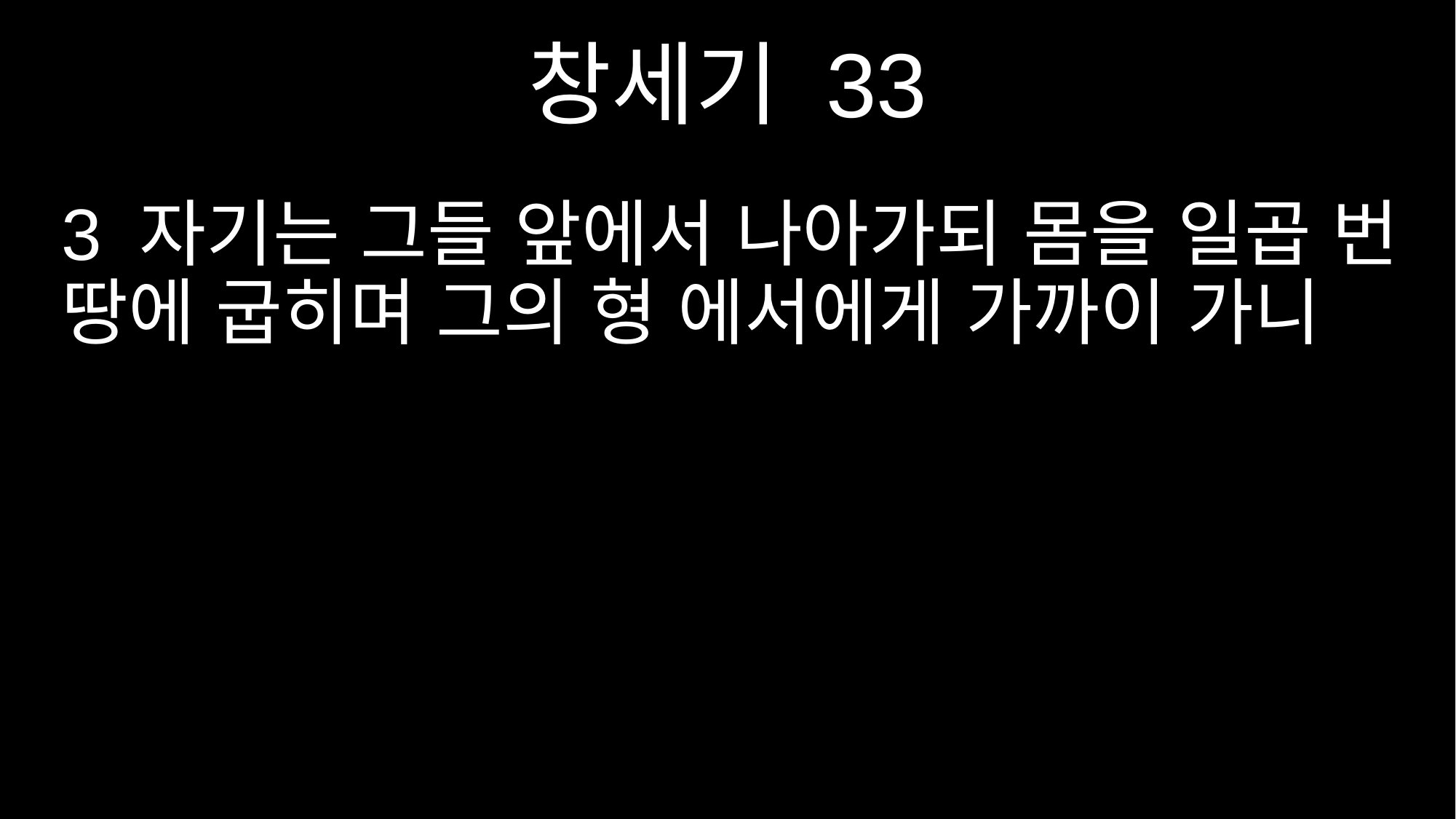

창세기 33
3 자기는 그들 앞에서 나아가되 몸을 일곱 번 땅에 굽히며 그의 형 에서에게 가까이 가니